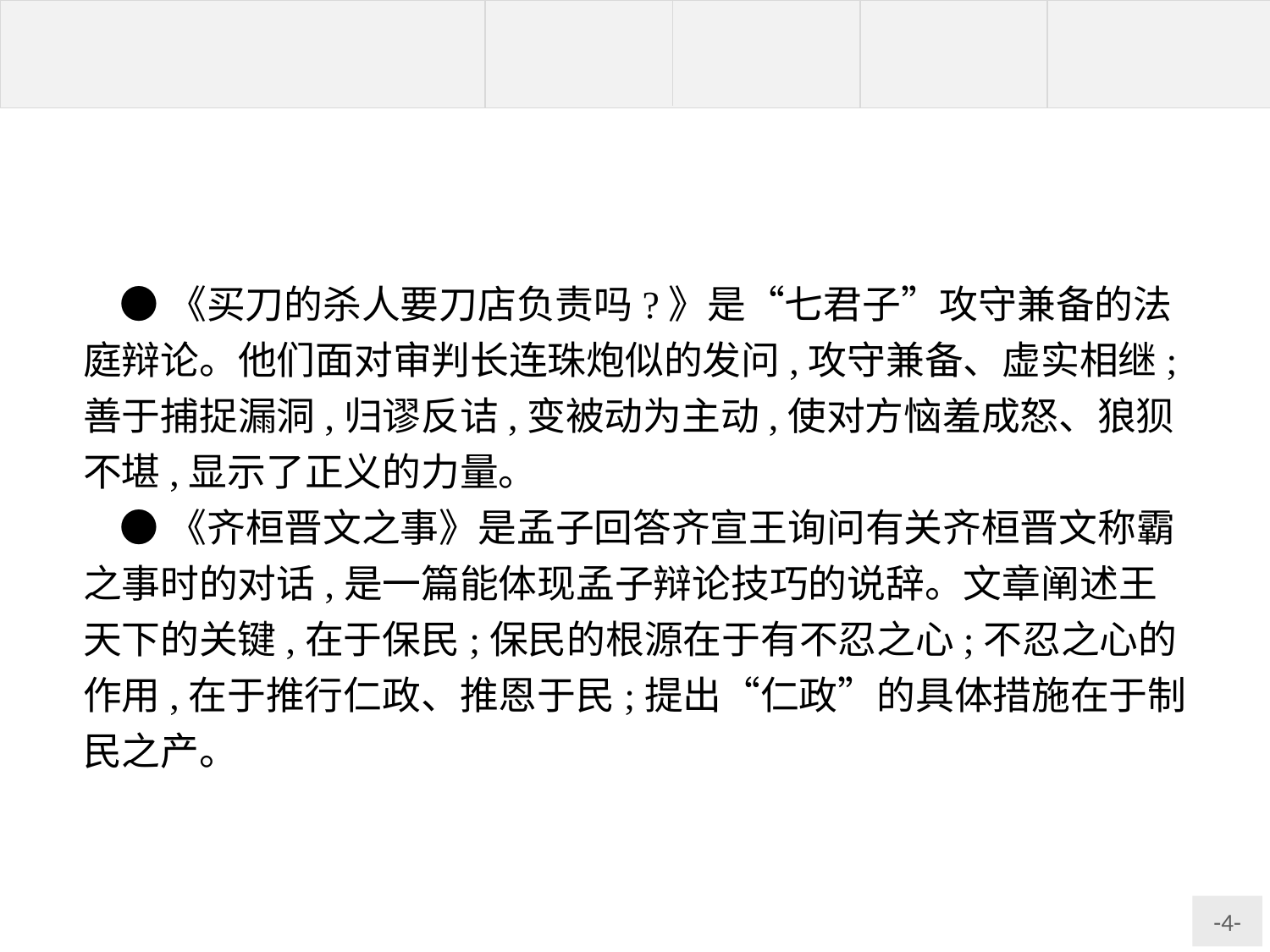

●《买刀的杀人要刀店负责吗?》是“七君子”攻守兼备的法庭辩论。他们面对审判长连珠炮似的发问,攻守兼备、虚实相继;善于捕捉漏洞,归谬反诘,变被动为主动,使对方恼羞成怒、狼狈不堪,显示了正义的力量。
●《齐桓晋文之事》是孟子回答齐宣王询问有关齐桓晋文称霸之事时的对话,是一篇能体现孟子辩论技巧的说辞。文章阐述王天下的关键,在于保民;保民的根源在于有不忍之心;不忍之心的作用,在于推行仁政、推恩于民;提出“仁政”的具体措施在于制民之产。